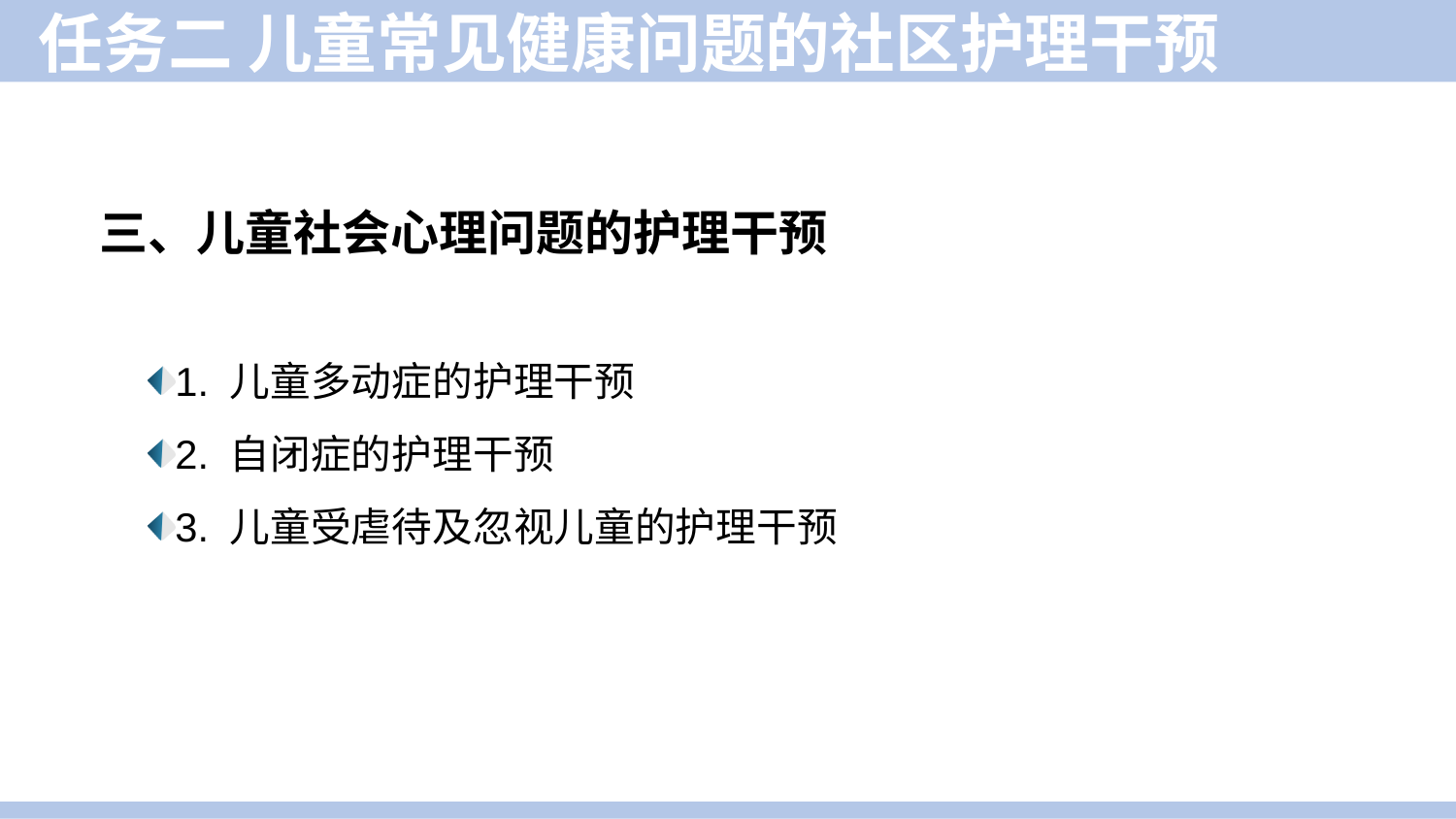

任务二 儿童常见健康问题的社区护理干预
三、儿童社会心理问题的护理干预
1. 儿童多动症的护理干预
2. 自闭症的护理干预
3. 儿童受虐待及忽视儿童的护理干预